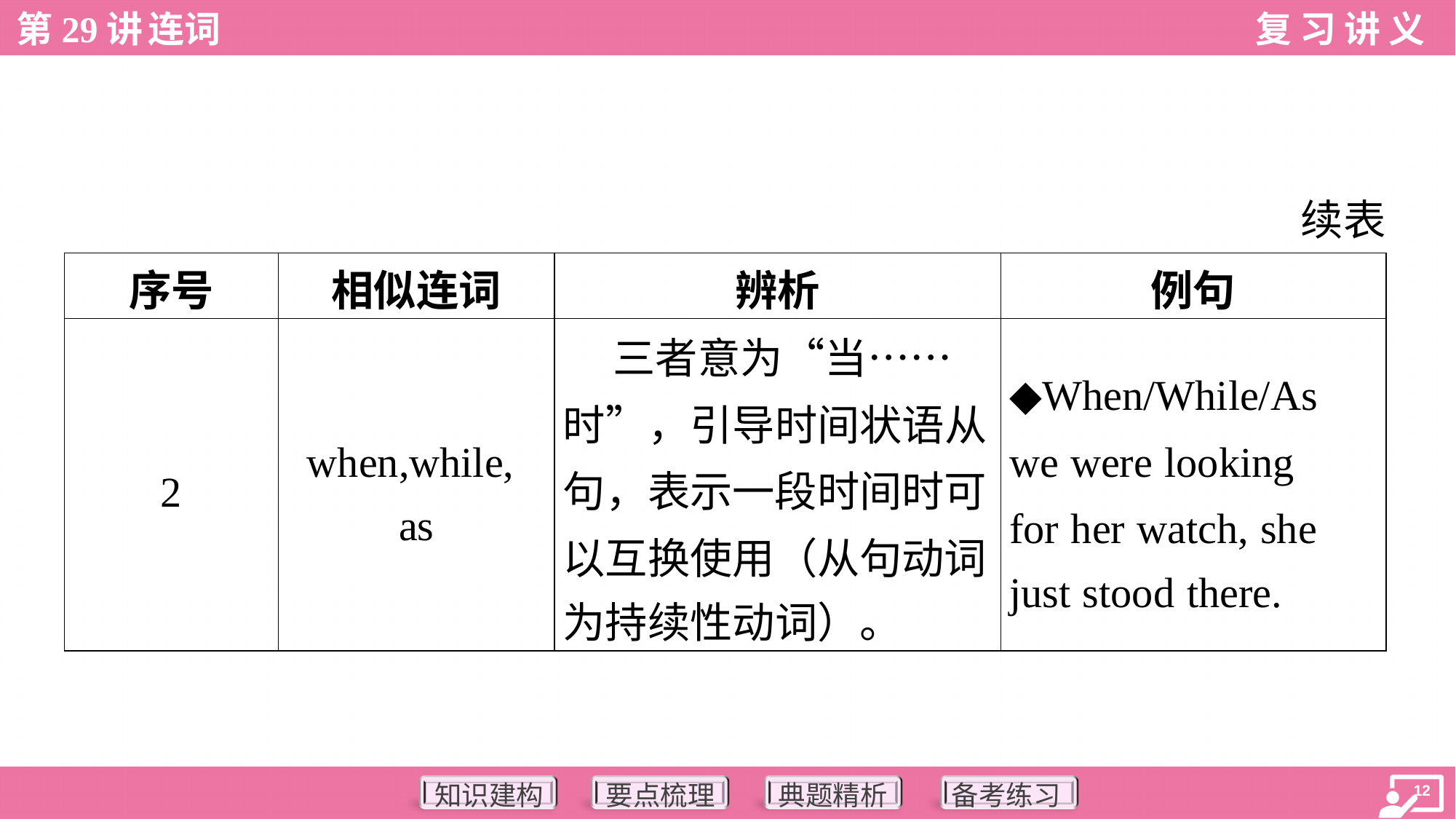

续表
| 序号 | 相似连词 | 辨析 | 例句 |
| --- | --- | --- | --- |
| 2 | when,while, as | 三者意为“当…… 时”，引导时间状语从 句，表示一段时间时可 以互换使用（从句动词 为持续性动词）。 | ◆When/While/As we were looking for her watch, she just stood there. |